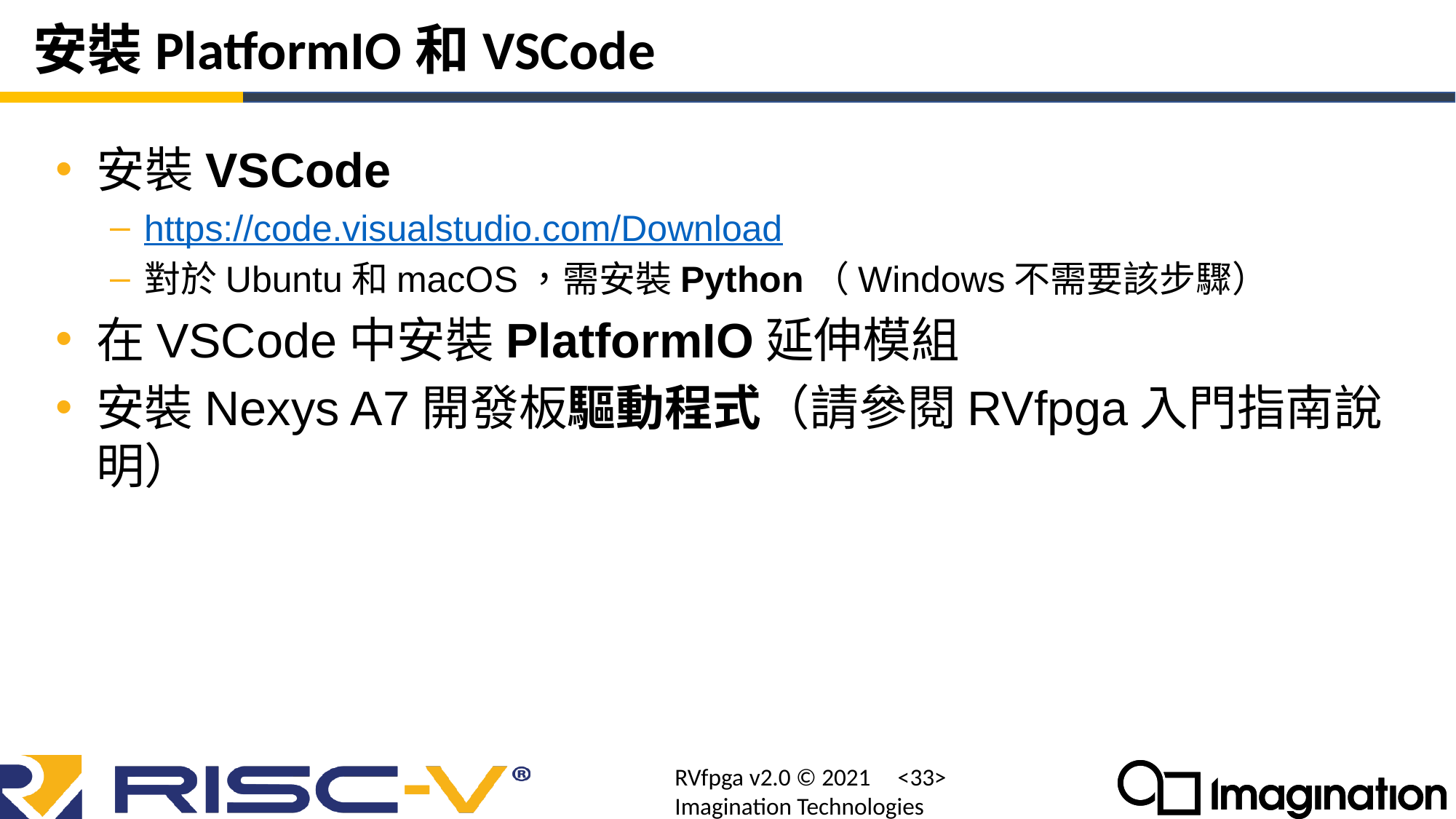

# 安裝PlatformIO和VSCode
安裝VSCode
https://code.visualstudio.com/Download
對於Ubuntu和macOS，需安裝Python（Windows不需要該步驟）
在VSCode中安裝PlatformIO延伸模組
安裝Nexys A7開發板驅動程式（請參閱RVfpga入門指南說明）